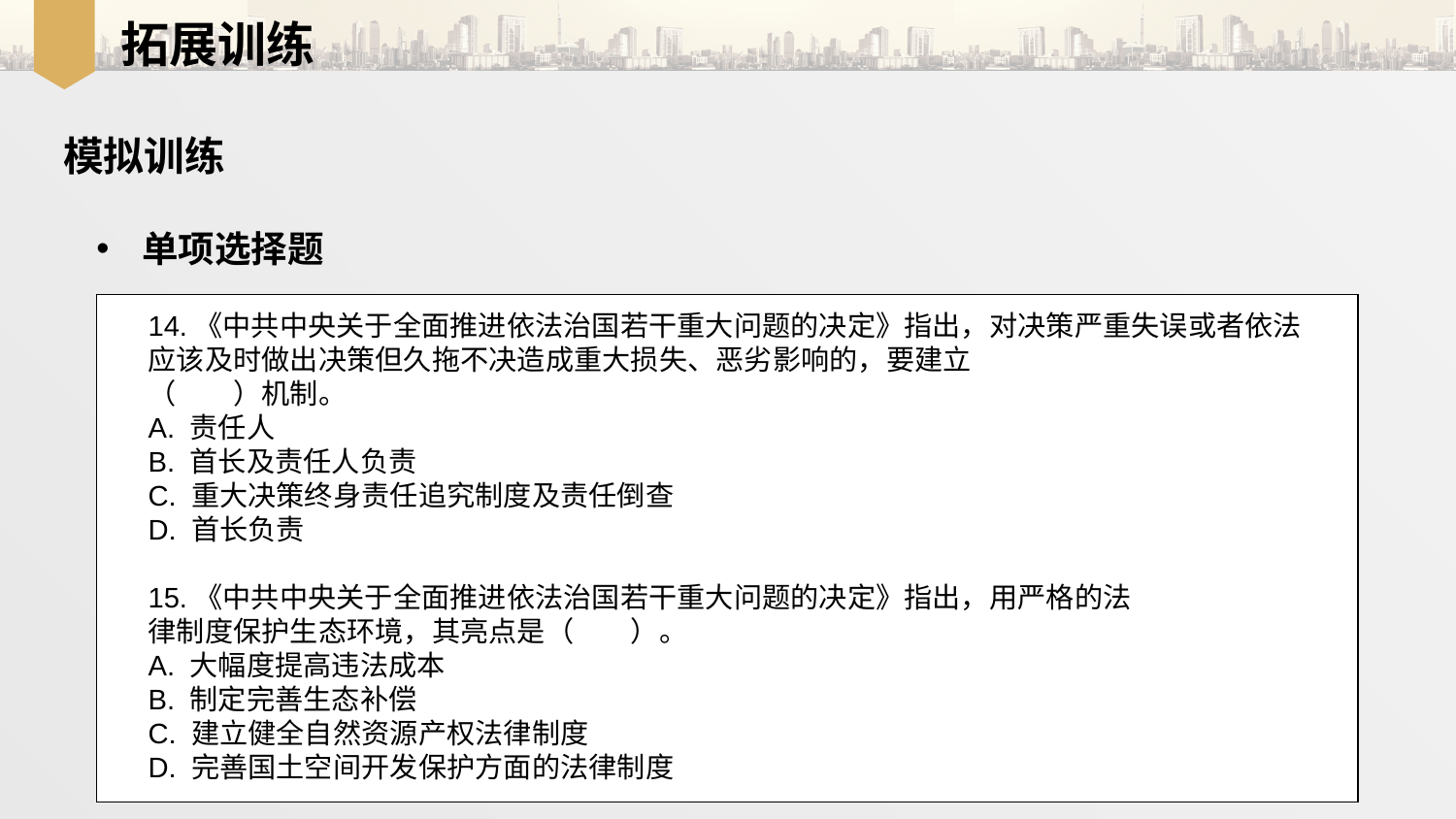

拓展训练
模拟训练
单项选择题

14.《中共中央关于全面推进依法治国若干重大问题的决定》指出，对决策严重失误或者依法应该及时做出决策但久拖不决造成重大损失、恶劣影响的，要建立
（　　）机制。
A. 责任人
B. 首长及责任人负责
C. 重大决策终身责任追究制度及责任倒查
D. 首长负责

15.《中共中央关于全面推进依法治国若干重大问题的决定》指出，用严格的法
律制度保护生态环境，其亮点是（　　）。
A. 大幅度提高违法成本
B. 制定完善生态补偿
C. 建立健全自然资源产权法律制度
D. 完善国土空间开发保护方面的法律制度